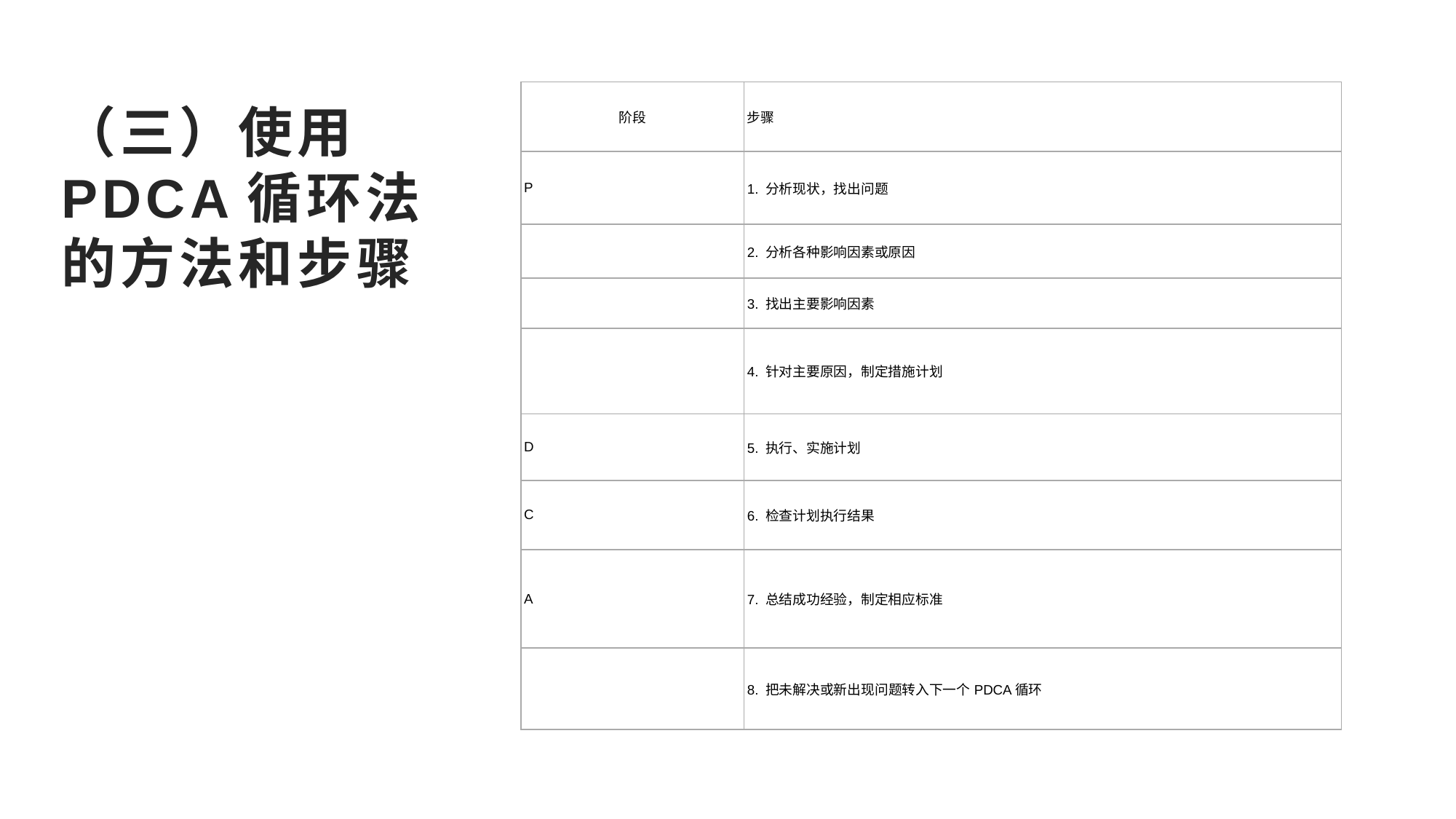

# （三）使用PDCA循环法的方法和步骤
| 阶段 | 步骤 |
| --- | --- |
| P | 1. 分析现状，找出问题 |
|  | 2. 分析各种影响因素或原因 |
|  | 3. 找出主要影响因素 |
|  | 4. 针对主要原因，制定措施计划 |
| D | 5. 执行、实施计划 |
| C | 6. 检查计划执行结果 |
| A | 7. 总结成功经验，制定相应标准 |
|  | 8. 把未解决或新出现问题转入下一个PDCA循环 |